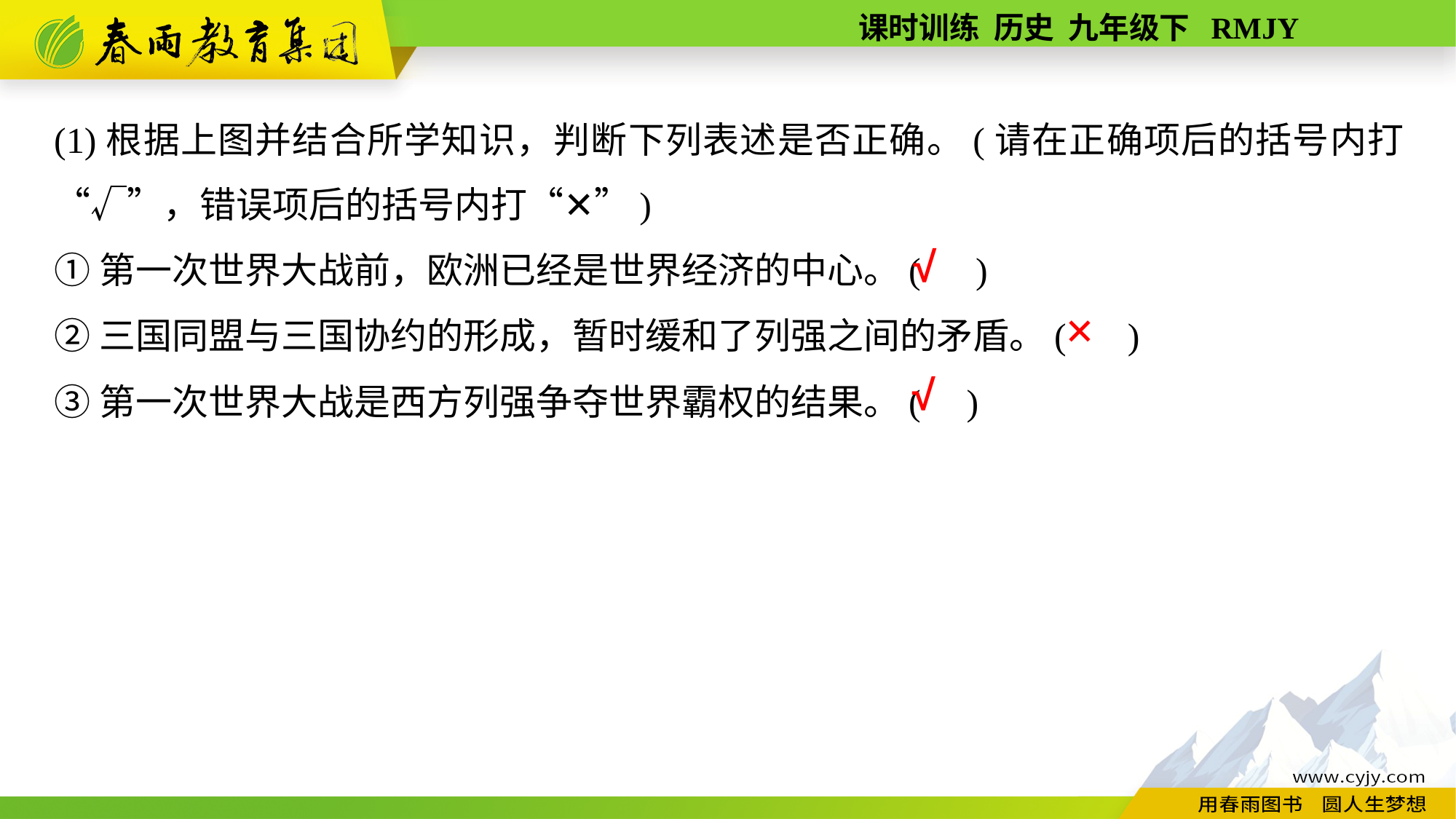

(1)根据上图并结合所学知识，判断下列表述是否正确。(请在正确项后的括号内打“√”，错误项后的括号内打“✕”)
①第一次世界大战前，欧洲已经是世界经济的中心。(      )
②三国同盟与三国协约的形成，暂时缓和了列强之间的矛盾。(      )
③第一次世界大战是西方列强争夺世界霸权的结果。(     )
√
✕
√